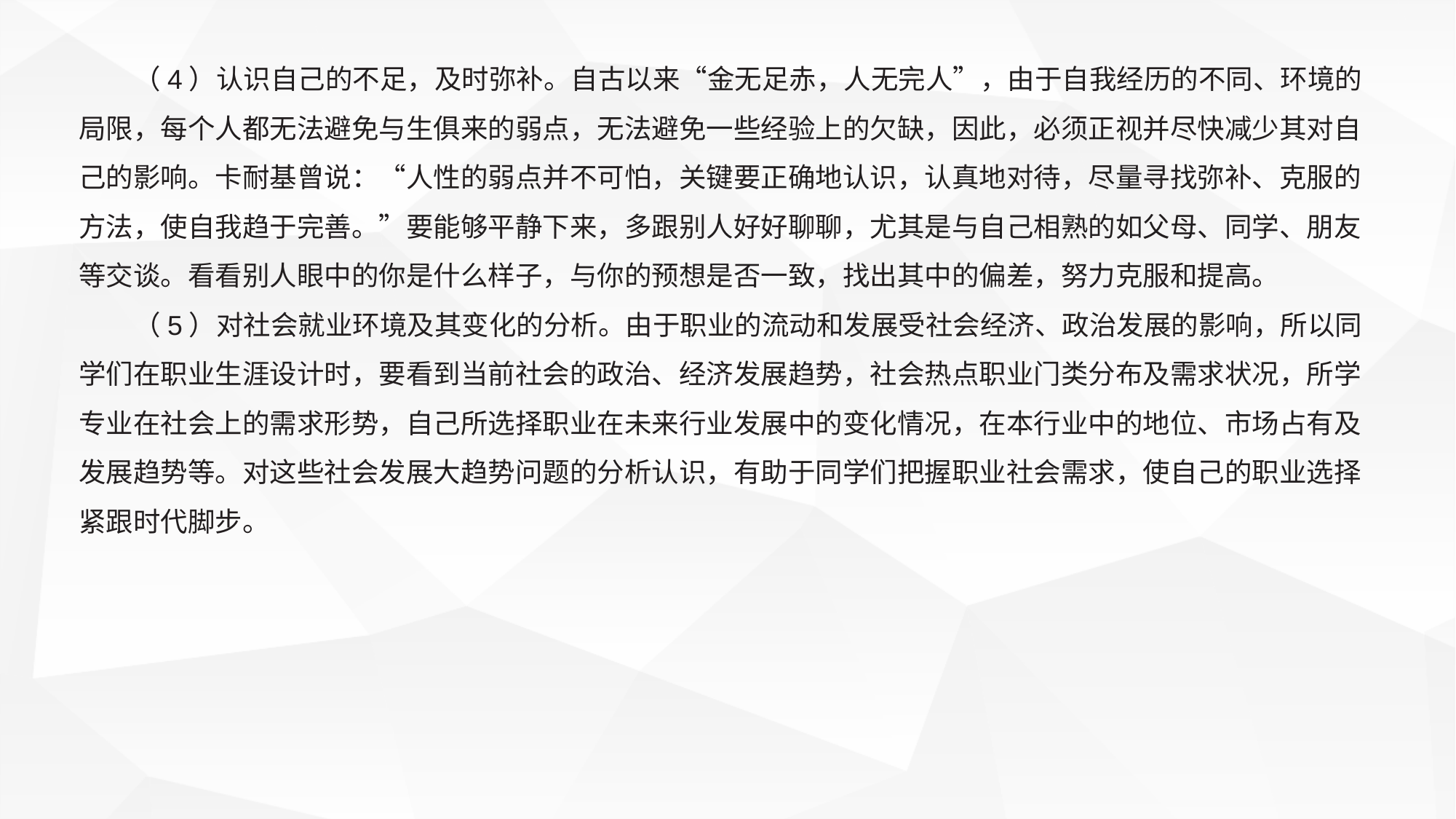

（4）认识自己的不足，及时弥补。自古以来“金无足赤，人无完人”，由于自我经历的不同、环境的局限，每个人都无法避免与生俱来的弱点，无法避免一些经验上的欠缺，因此，必须正视并尽快减少其对自己的影响。卡耐基曾说：“人性的弱点并不可怕，关键要正确地认识，认真地对待，尽量寻找弥补、克服的方法，使自我趋于完善。”要能够平静下来，多跟别人好好聊聊，尤其是与自己相熟的如父母、同学、朋友等交谈。看看别人眼中的你是什么样子，与你的预想是否一致，找出其中的偏差，努力克服和提高。
（5）对社会就业环境及其变化的分析。由于职业的流动和发展受社会经济、政治发展的影响，所以同学们在职业生涯设计时，要看到当前社会的政治、经济发展趋势，社会热点职业门类分布及需求状况，所学专业在社会上的需求形势，自己所选择职业在未来行业发展中的变化情况，在本行业中的地位、市场占有及发展趋势等。对这些社会发展大趋势问题的分析认识，有助于同学们把握职业社会需求，使自己的职业选择紧跟时代脚步。